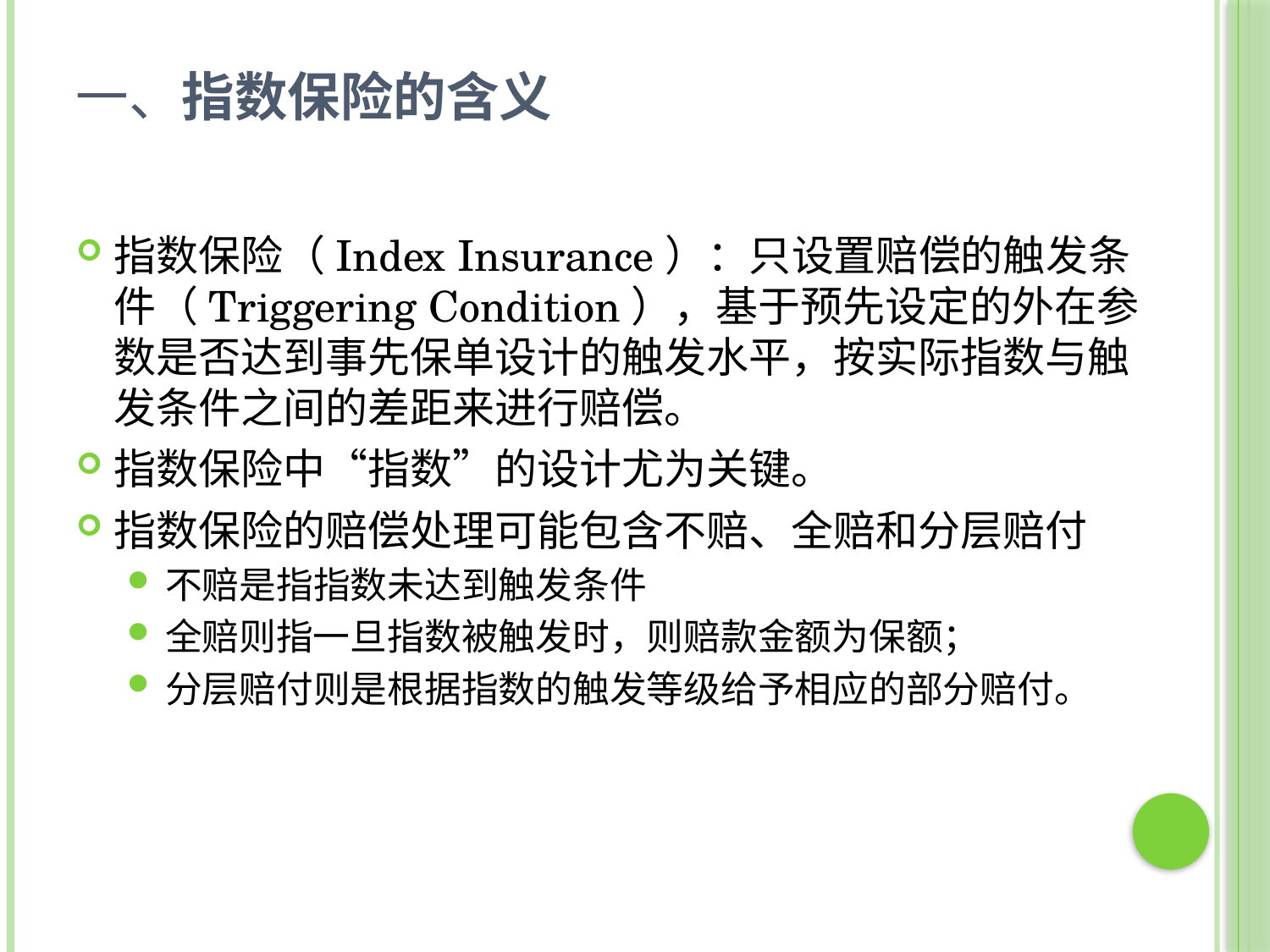

# 一、指数保险的含义
指数保险（Index Insurance）：只设置赔偿的触发条件（Triggering Condition），基于预先设定的外在参数是否达到事先保单设计的触发水平，按实际指数与触发条件之间的差距来进行赔偿。
指数保险中“指数”的设计尤为关键。
指数保险的赔偿处理可能包含不赔、全赔和分层赔付
不赔是指指数未达到触发条件
全赔则指一旦指数被触发时，则赔款金额为保额；
分层赔付则是根据指数的触发等级给予相应的部分赔付。